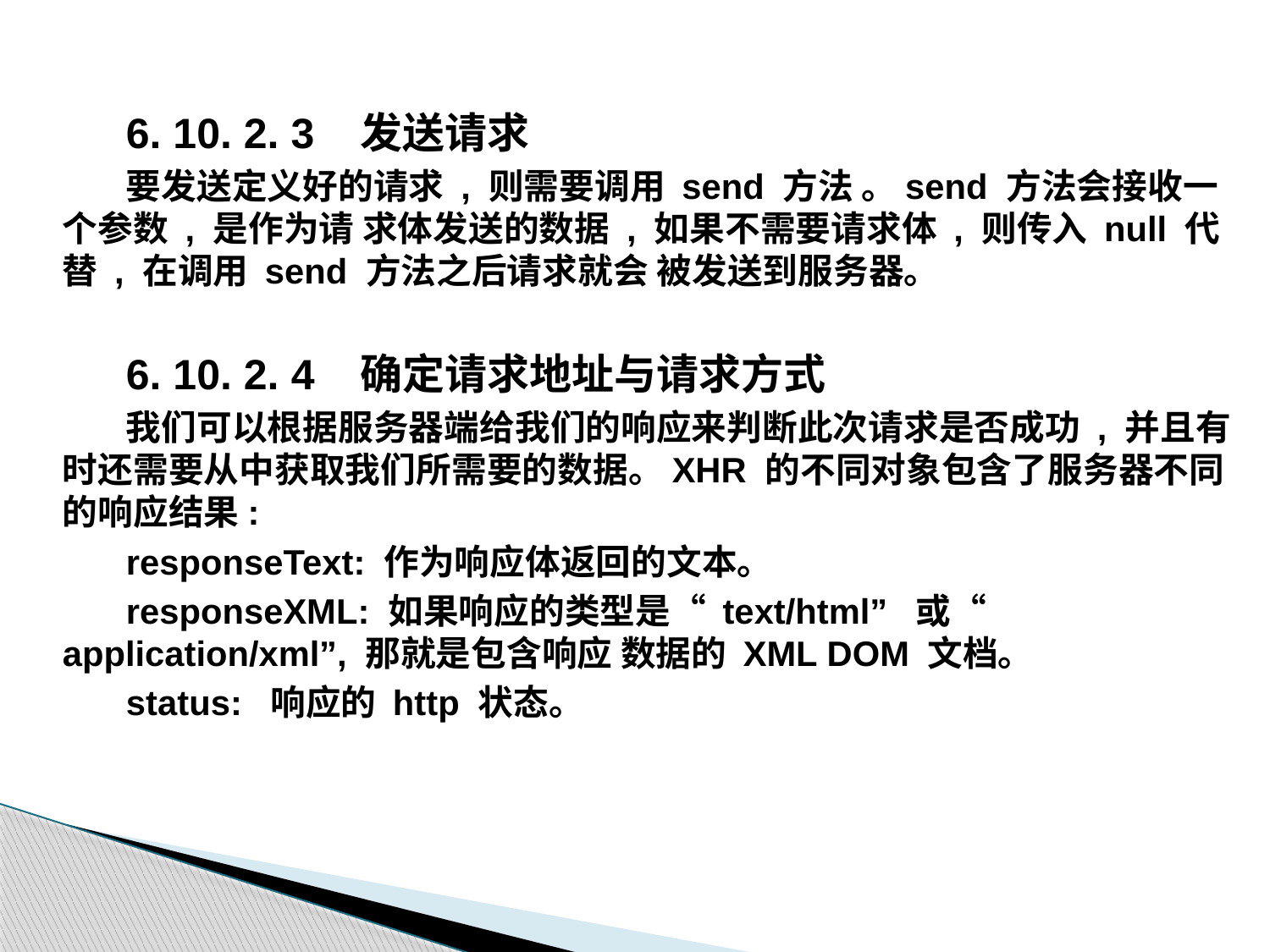

6. 10. 2. 3   发送请求
要发送定义好的请求 , 则需要调用 send 方法 。send 方法会接收一个参数 , 是作为请 求体发送的数据 , 如果不需要请求体 , 则传入 null 代替 , 在调用 send 方法之后请求就会 被发送到服务器。

6. 10. 2. 4   确定请求地址与请求方式
我们可以根据服务器端给我们的响应来判断此次请求是否成功 , 并且有时还需要从中获取我们所需要的数据。XHR 的不同对象包含了服务器不同的响应结果:
responseText: 作为响应体返回的文本。
responseXML: 如果响应的类型是“ text/html”  或“ application/xml”, 那就是包含响应 数据的 XML DOM 文档。
status:  响应的 http 状态。